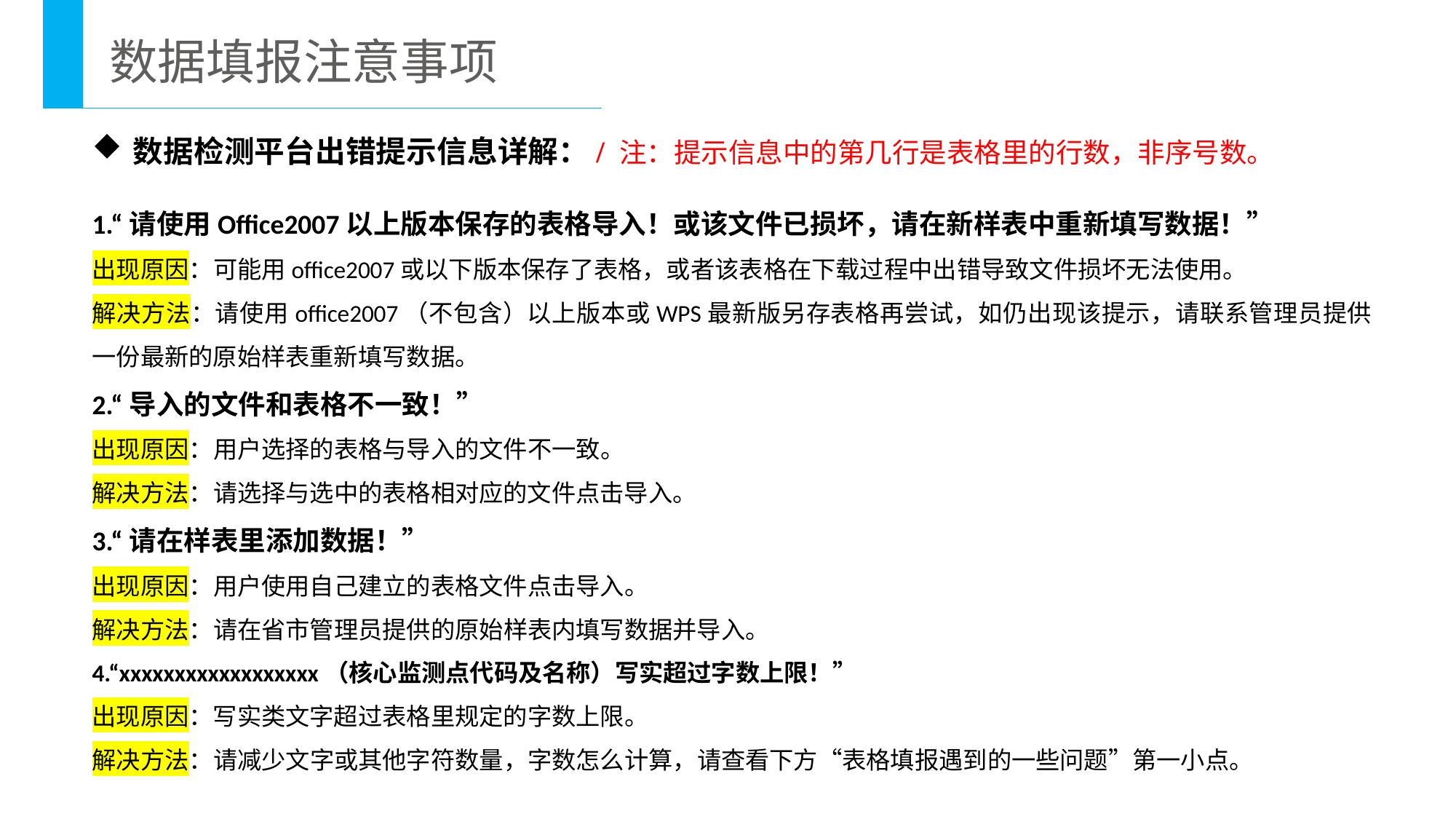

数据填报注意事项
数据检测平台出错提示信息详解：/ 注：提示信息中的第几行是表格里的行数，非序号数。

1.“请使用Office2007以上版本保存的表格导入！或该文件已损坏，请在新样表中重新填写数据！”
出现原因：可能用office2007或以下版本保存了表格，或者该表格在下载过程中出错导致文件损坏无法使用。
解决方法：请使用office2007（不包含）以上版本或WPS最新版另存表格再尝试，如仍出现该提示，请联系管理员提供一份最新的原始样表重新填写数据。
2.“导入的文件和表格不一致！”
出现原因：用户选择的表格与导入的文件不一致。
解决方法：请选择与选中的表格相对应的文件点击导入。
3.“请在样表里添加数据！”
出现原因：用户使用自己建立的表格文件点击导入。
解决方法：请在省市管理员提供的原始样表内填写数据并导入。
4.“xxxxxxxxxxxxxxxxxx（核心监测点代码及名称）写实超过字数上限！”
出现原因：写实类文字超过表格里规定的字数上限。
解决方法：请减少文字或其他字符数量，字数怎么计算，请查看下方“表格填报遇到的一些问题”第一小点。